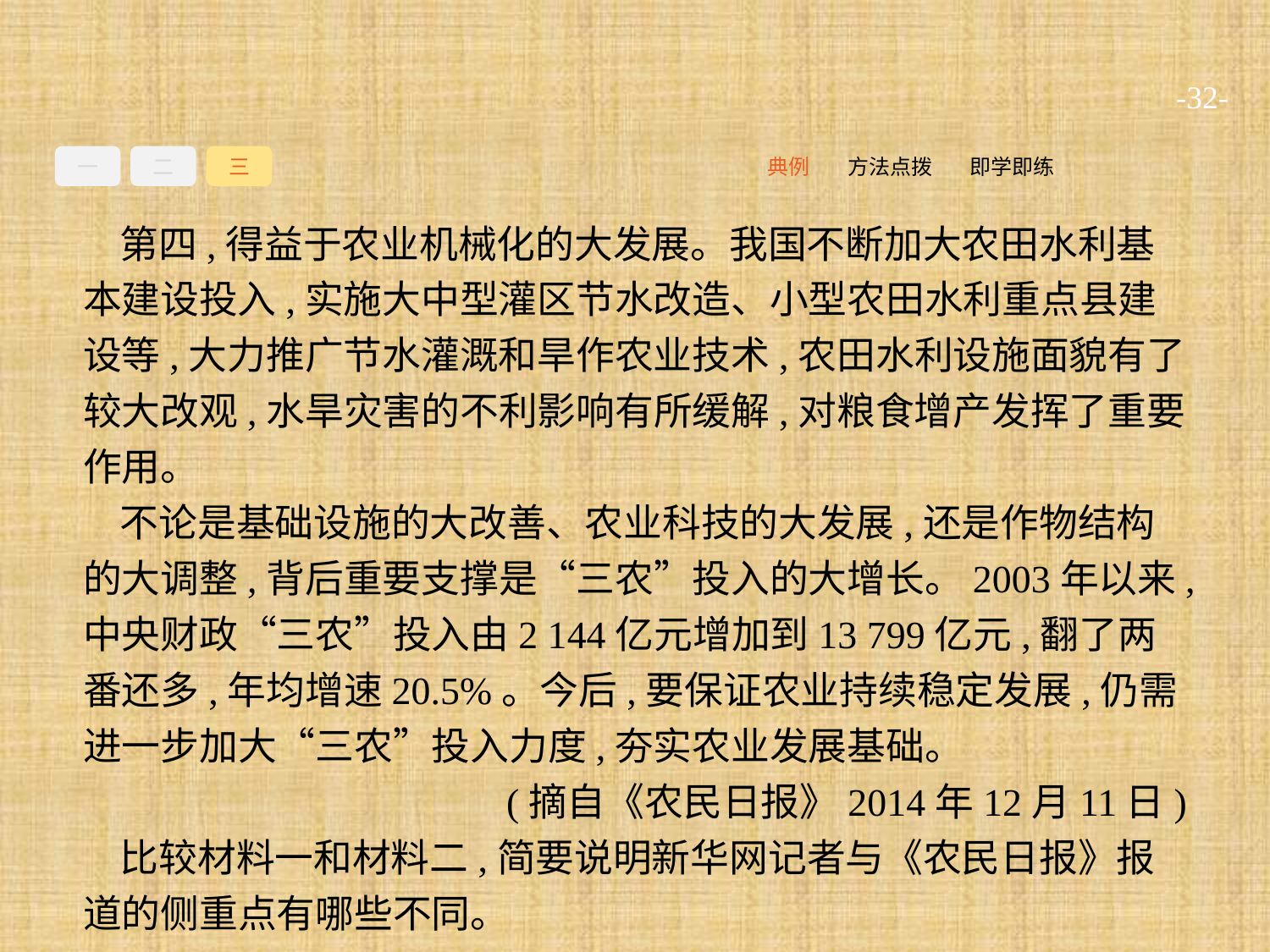

-32-
一
二
三
即学即练
方法点拨
典例
第四,得益于农业机械化的大发展。我国不断加大农田水利基本建设投入,实施大中型灌区节水改造、小型农田水利重点县建设等,大力推广节水灌溉和旱作农业技术,农田水利设施面貌有了较大改观,水旱灾害的不利影响有所缓解,对粮食增产发挥了重要作用。
不论是基础设施的大改善、农业科技的大发展,还是作物结构的大调整,背后重要支撑是“三农”投入的大增长。2003年以来,中央财政“三农”投入由2 144亿元增加到13 799亿元,翻了两番还多,年均增速20.5%。今后,要保证农业持续稳定发展,仍需进一步加大“三农”投入力度,夯实农业发展基础。
(摘自《农民日报》2014年12月11日)
比较材料一和材料二,简要说明新华网记者与《农民日报》报道的侧重点有哪些不同。